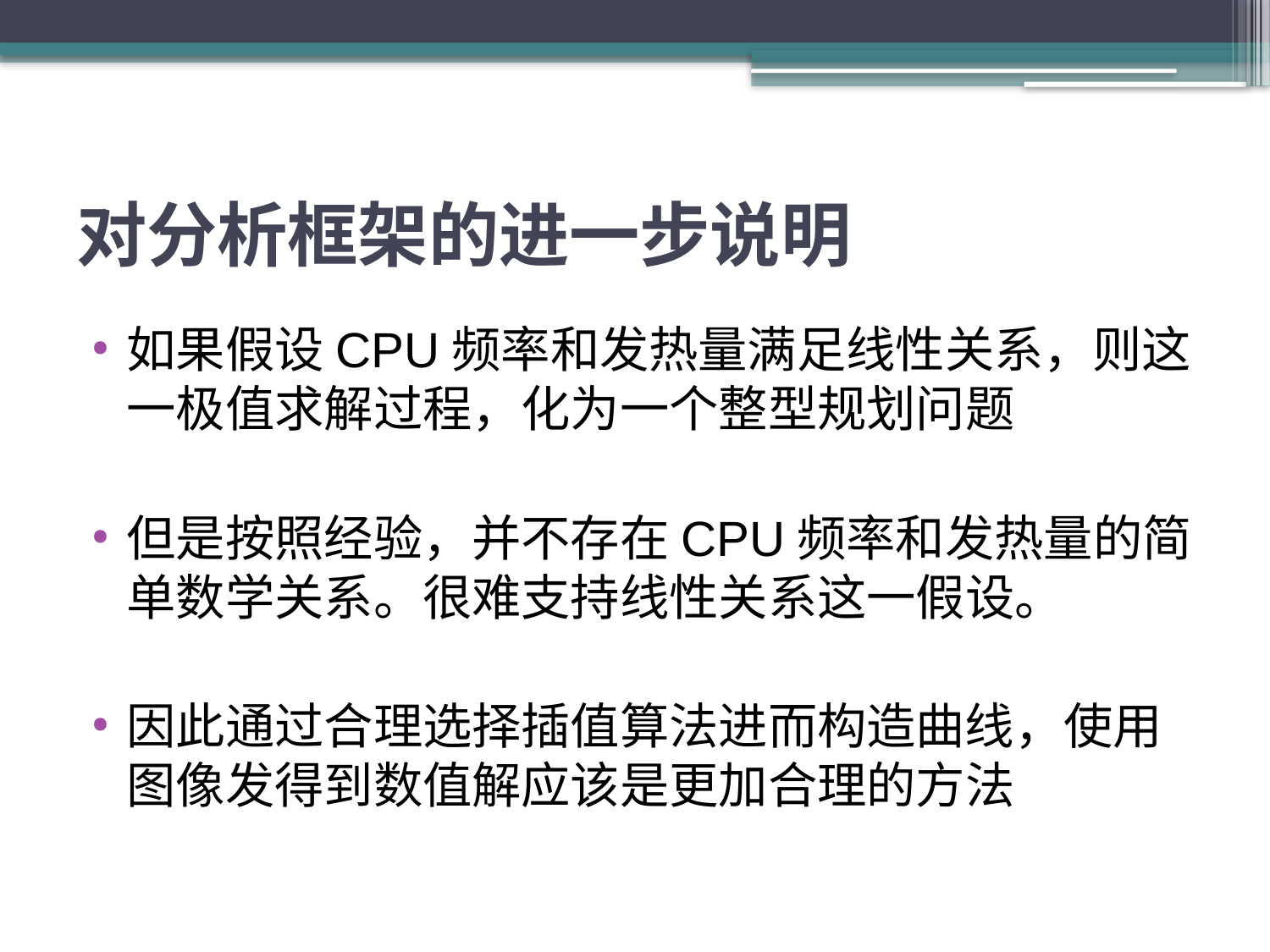

# 对分析框架的进一步说明
如果假设CPU频率和发热量满足线性关系，则这一极值求解过程，化为一个整型规划问题

但是按照经验，并不存在CPU频率和发热量的简单数学关系。很难支持线性关系这一假设。

因此通过合理选择插值算法进而构造曲线，使用图像发得到数值解应该是更加合理的方法